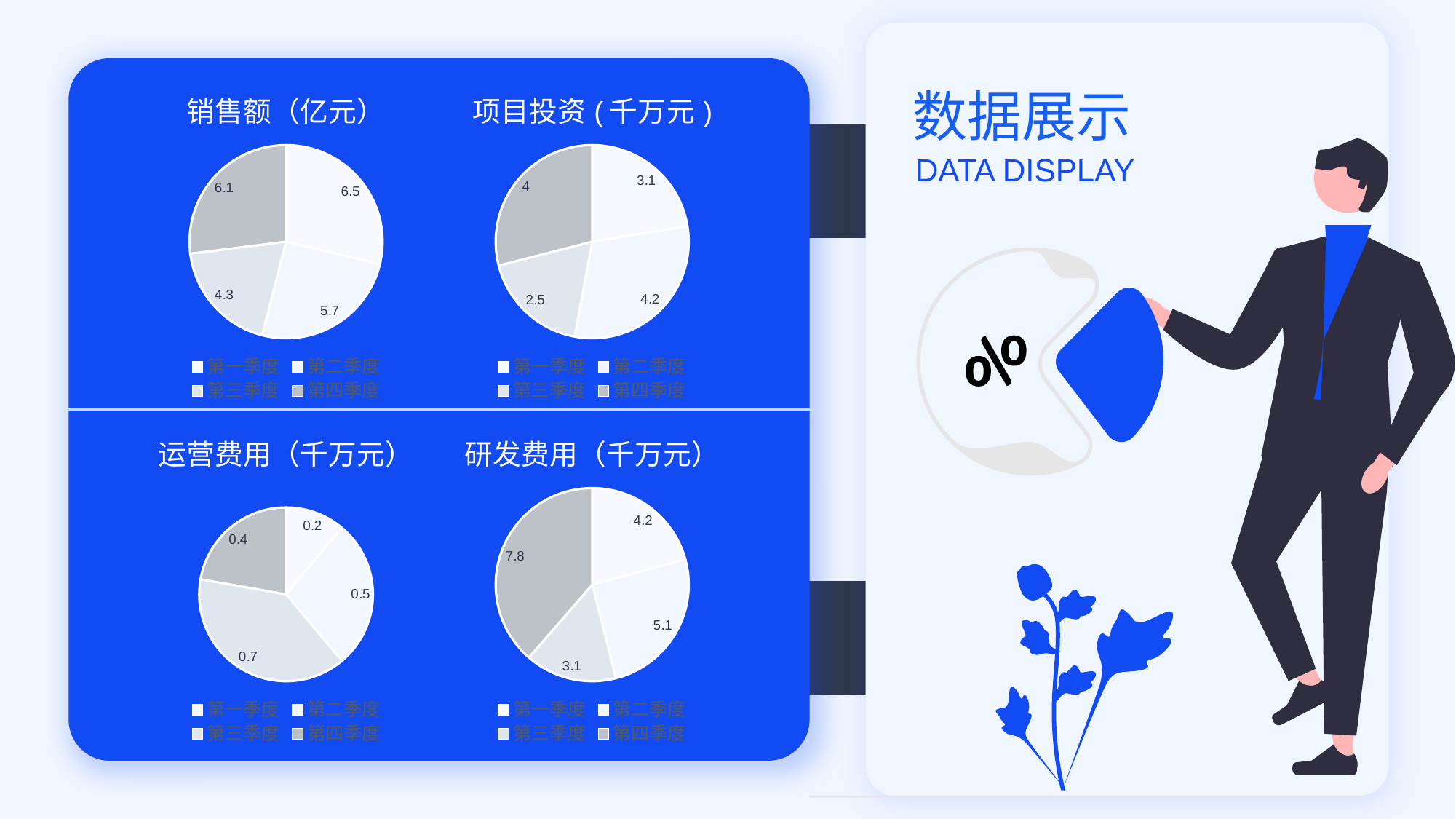

### Chart: 销售额（亿元）

| Category | 销售额 |
|---|---|
| 第一季度 | 6.5 |
| 第二季度 | 5.7 |
| 第三季度 | 4.3 |
| 第四季度 | 6.1 |

### Chart: 项目投资(千万元)

| Category | 销售额 |
|---|---|
| 第一季度 | 3.1 |
| 第二季度 | 4.2 |
| 第三季度 | 2.5 |
| 第四季度 | 4.0 |
数据展示

DATA DISPLAY

### Chart: 运营费用（千万元）

| Category | 销售额 |
|---|---|
| 第一季度 | 0.2 |
| 第二季度 | 0.5 |
| 第三季度 | 0.7 |
| 第四季度 | 0.4 |

### Chart: 研发费用（千万元）

| Category | 销售额 |
|---|---|
| 第一季度 | 4.2 |
| 第二季度 | 5.1 |
| 第三季度 | 3.1 |
| 第四季度 | 7.8 |